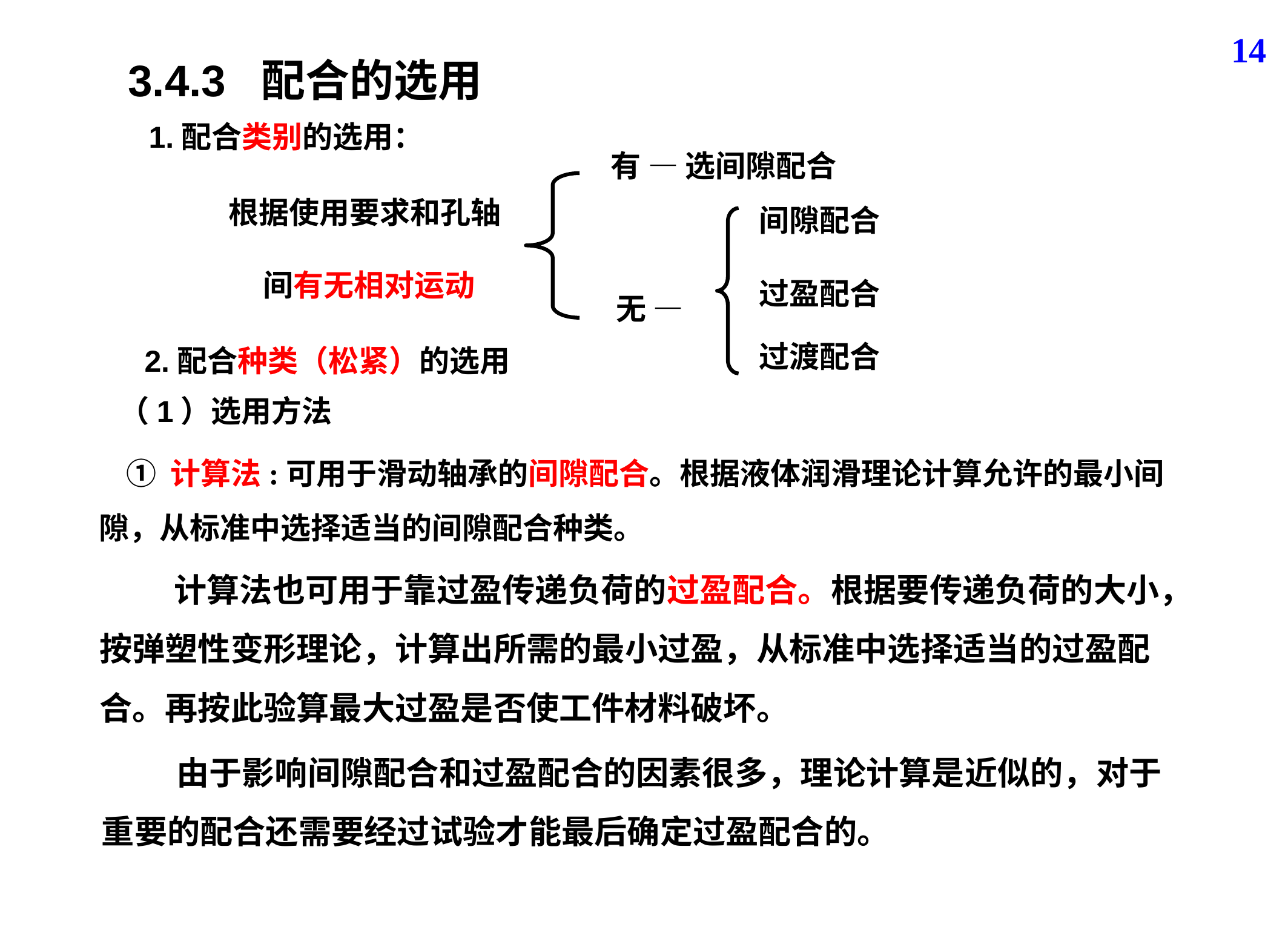

14
3.4.3  配合的选用
1.配合类别的选用：
有 — 选间隙配合
根据使用要求和孔轴
    间有无相对运动

间隙配合

无 —
过盈配合
过渡配合
2.配合种类（松紧）的选用
（1）选用方法
    ① 计算法:可用于滑动轴承的间隙配合。根据液体润滑理论计算允许的最小间隙，从标准中选择适当的间隙配合种类。
         计算法也可用于靠过盈传递负荷的过盈配合。根据要传递负荷的大小，按弹塑性变形理论，计算出所需的最小过盈，从标准中选择适当的过盈配合。再按此验算最大过盈是否使工件材料破坏。
         由于影响间隙配合和过盈配合的因素很多，理论计算是近似的，对于重要的配合还需要经过试验才能最后确定过盈配合的。